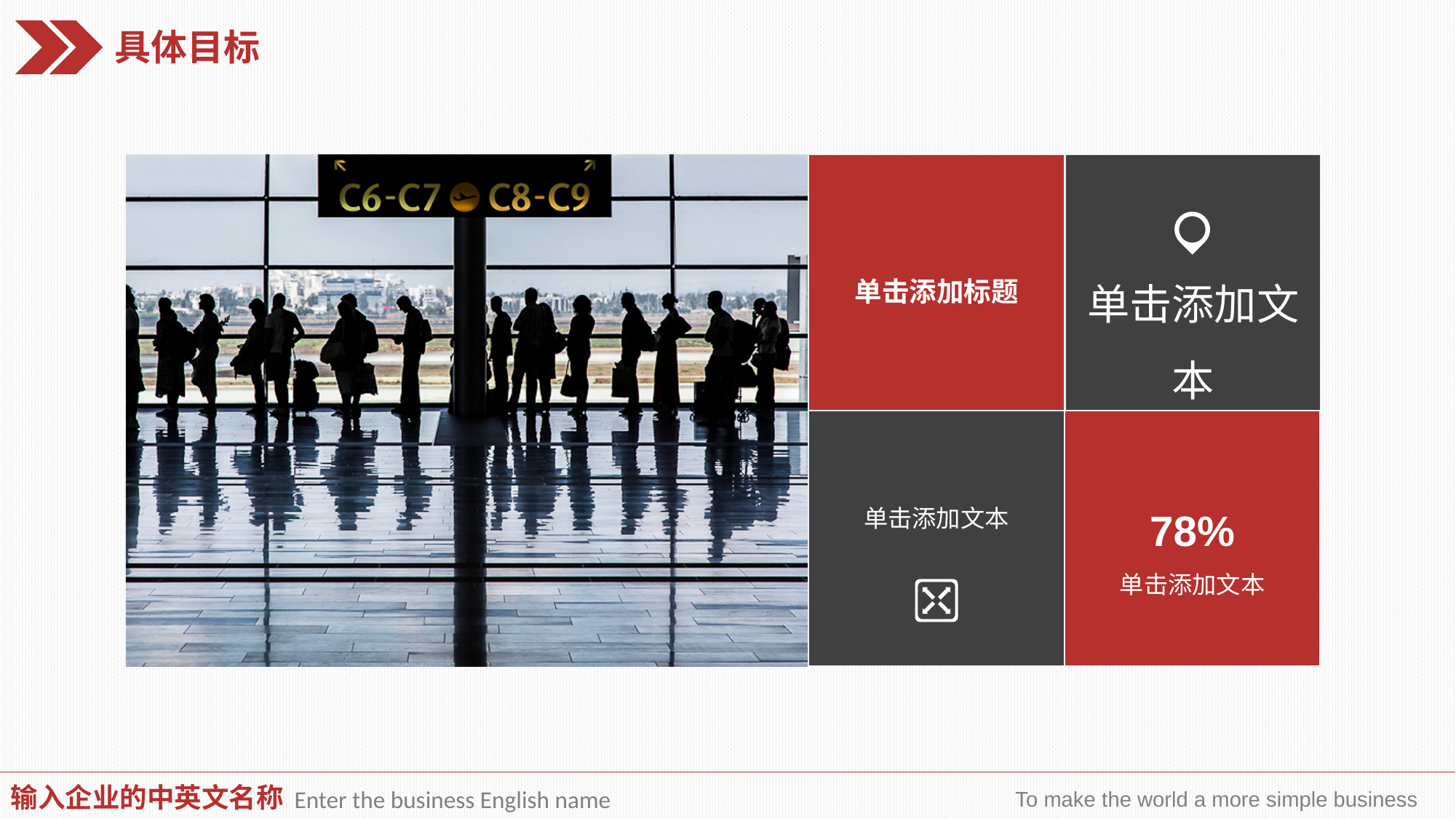

具体目标

单击添加标题

单击添加文本

单击添加文本
78%
单击添加文本

输入企业的中英文名称
Enter the business English name
To make the world a more simple business